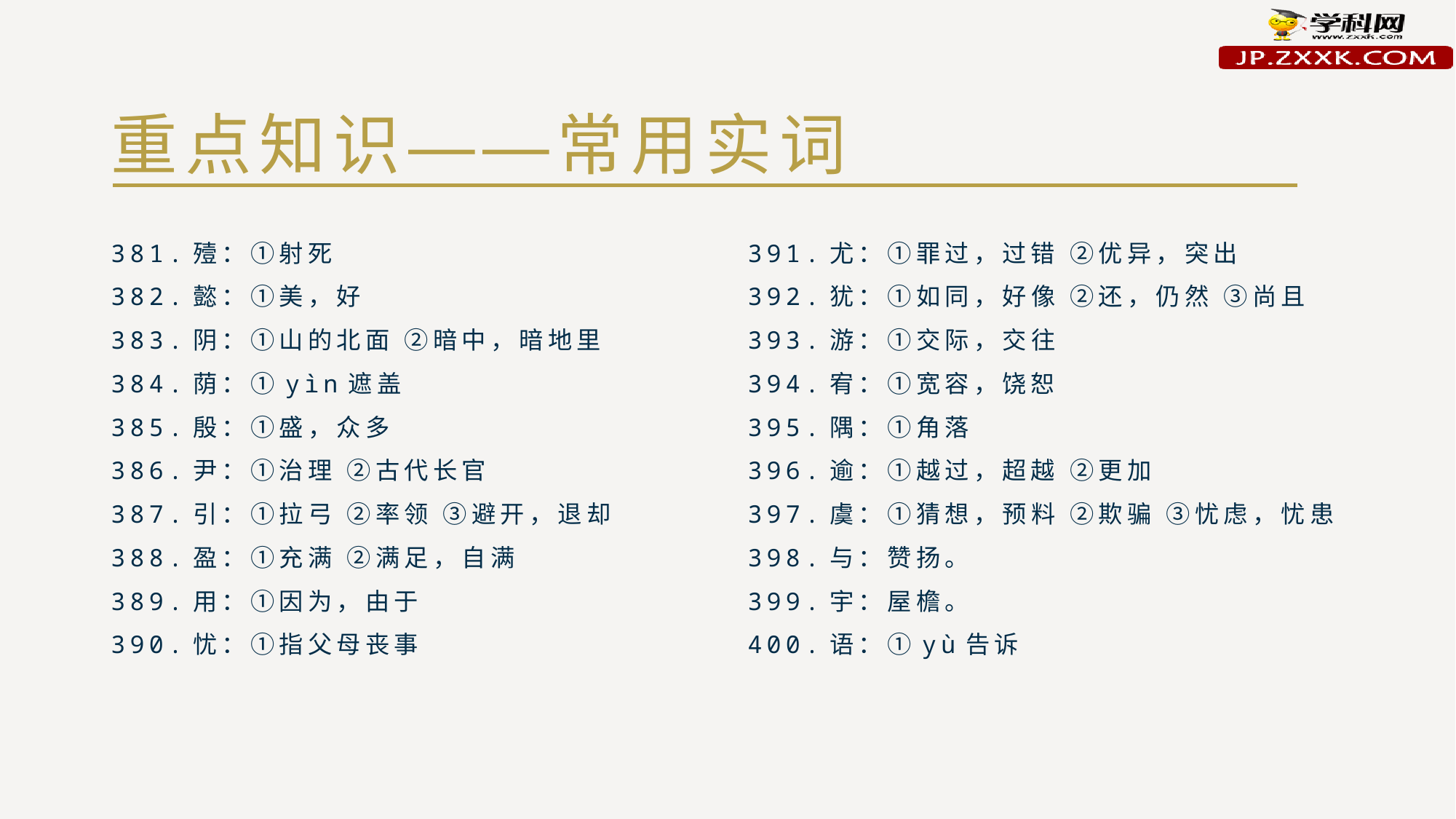

# 重点知识——常用实词
381.殪：①射死
382.懿：①美，好
383.阴：①山的北面 ②暗中，暗地里
384.荫：①yìn遮盖
385.殷：①盛，众多
386.尹：①治理 ②古代长官
387.引：①拉弓 ②率领 ③避开，退却
388.盈：①充满 ②满足，自满
389.用：①因为，由于
390.忧：①指父母丧事
391.尤：①罪过，过错 ②优异，突出
392.犹：①如同，好像 ②还，仍然 ③尚且
393.游：①交际，交往
394.宥：①宽容，饶恕
395.隅：①角落
396.逾：①越过，超越 ②更加
397.虞：①猜想，预料 ②欺骗 ③忧虑，忧患
398.与：赞扬。
399.宇：屋檐。
400.语：①yù告诉